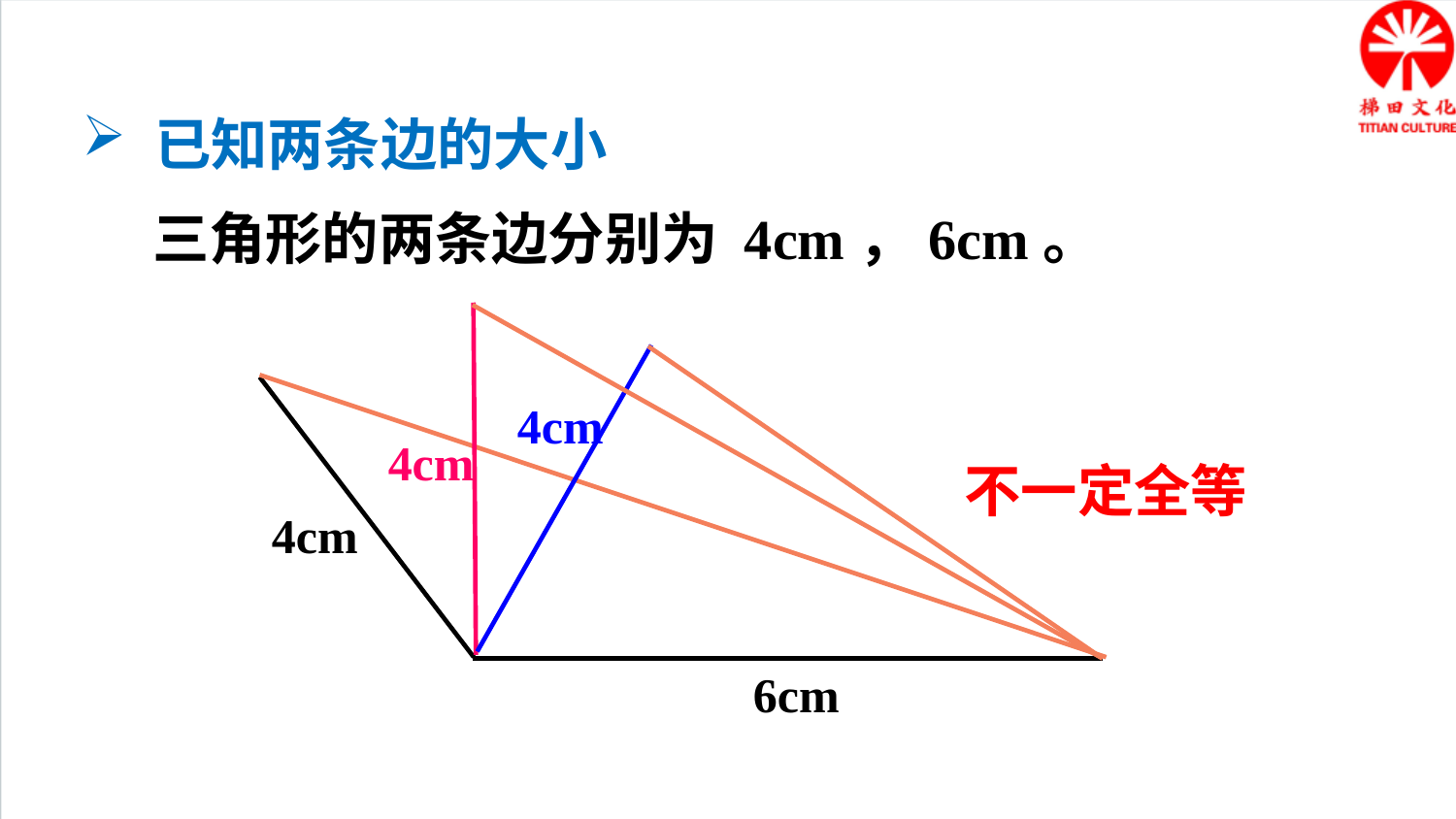

已知两条边的大小
三角形的两条边分别为 4cm，6cm。
4cm
4cm
6cm
4cm
不一定全等